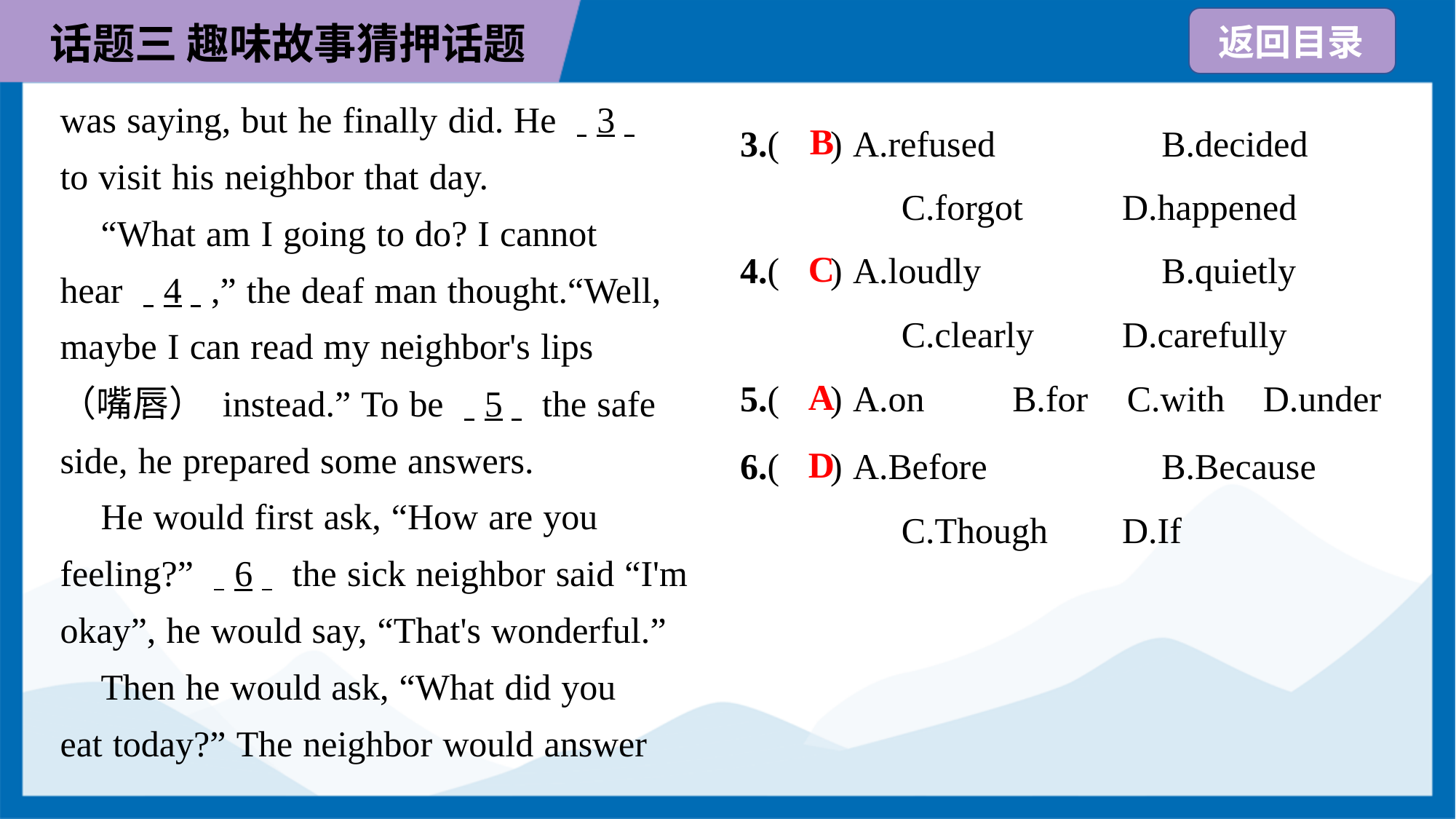

was saying, but he finally did. He . .3. .
to visit his neighbor that day.
    “What am I going to do? I cannot
hear . .4. .,” the deaf man thought.“Well,
maybe I can read my neighbor's lips
（嘴唇） instead.” To be . .5. . the safe
side, he prepared some answers.
    He would first ask, “How are you
feeling?” . .6. . the sick neighbor said “I'm
okay”, he would say, “That's wonderful.”
    Then he would ask, “What did you
eat today?” The neighbor would answer

3.(     ) A.refused	B.decided
C.forgot	D.happened
B
4.(     ) A.loudly	B.quietly
C.clearly	D.carefully
C
A
5.(     ) A.on	B.for	C.with	D.under
6.(     ) A.Before	B.Because
C.Though	D.If
D